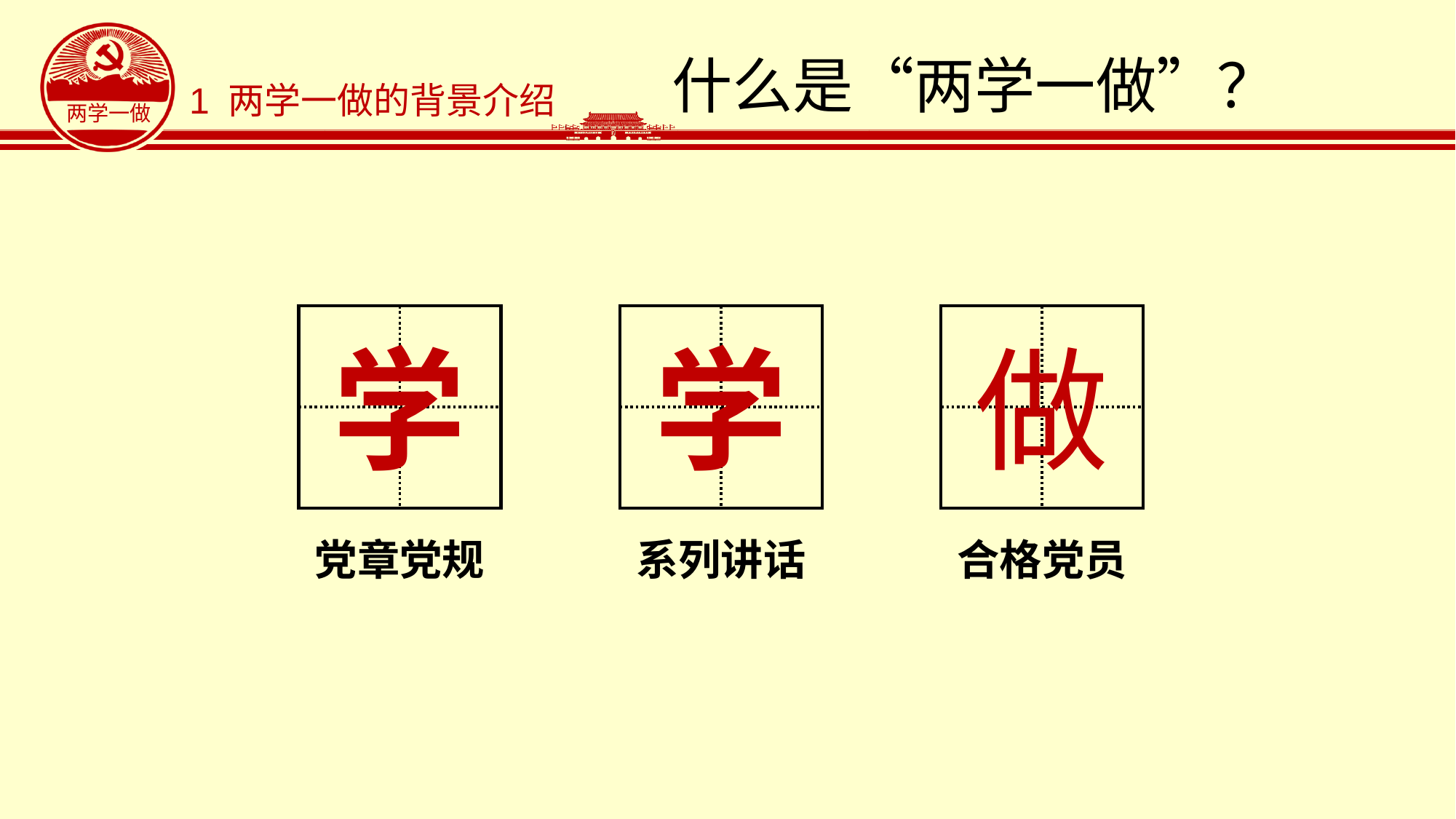

# 什么是“两学一做”？
1 两学一做的背景介绍

学

学

做
党章党规
系列讲话
合格党员